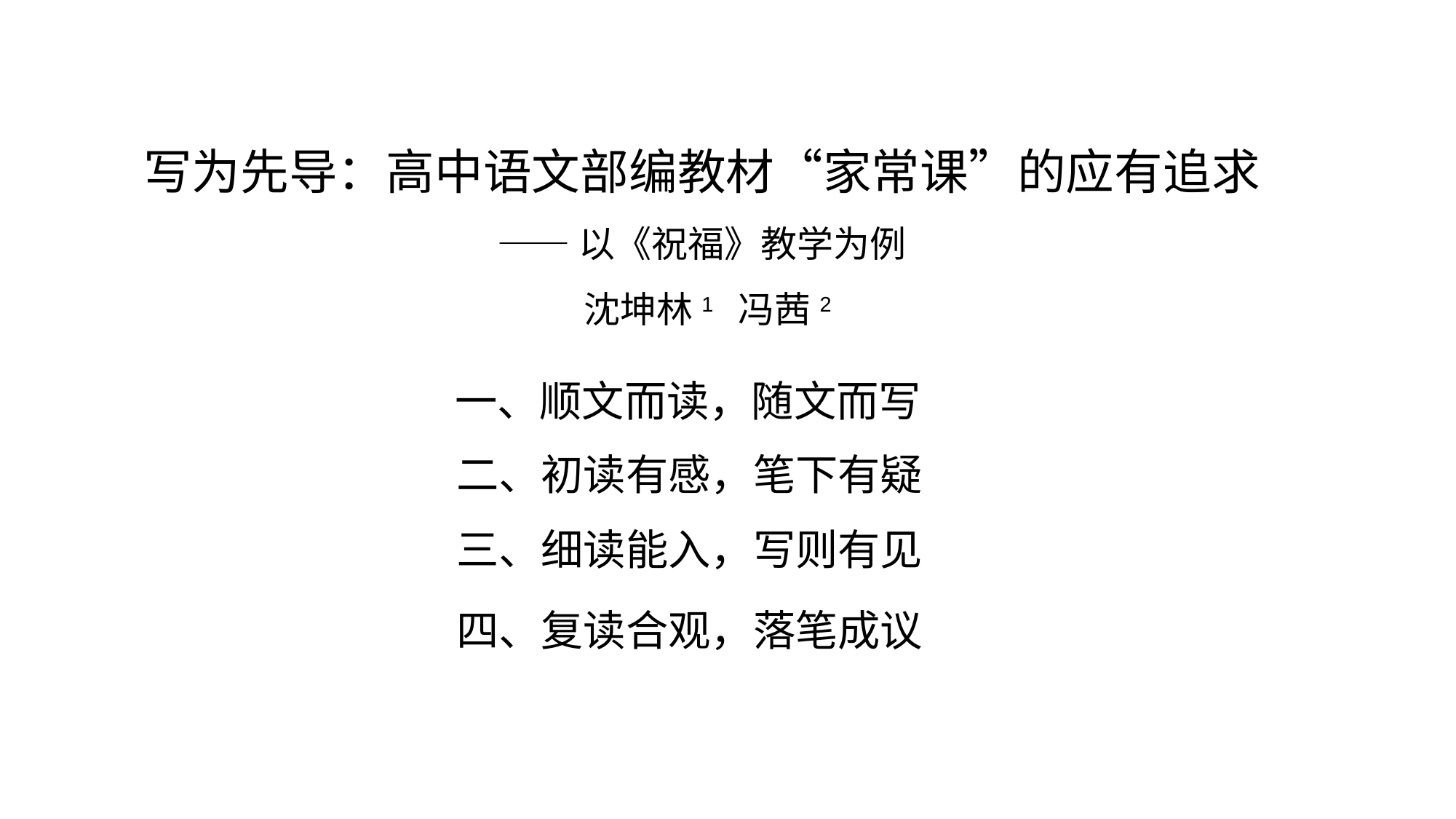

写为先导：高中语文部编教材“家常课”的应有追求
——以《祝福》教学为例
沈坤林1  冯茜2
一、顺文而读，随文而写
二、初读有感，笔下有疑
三、细读能入，写则有见
四、复读合观，落笔成议